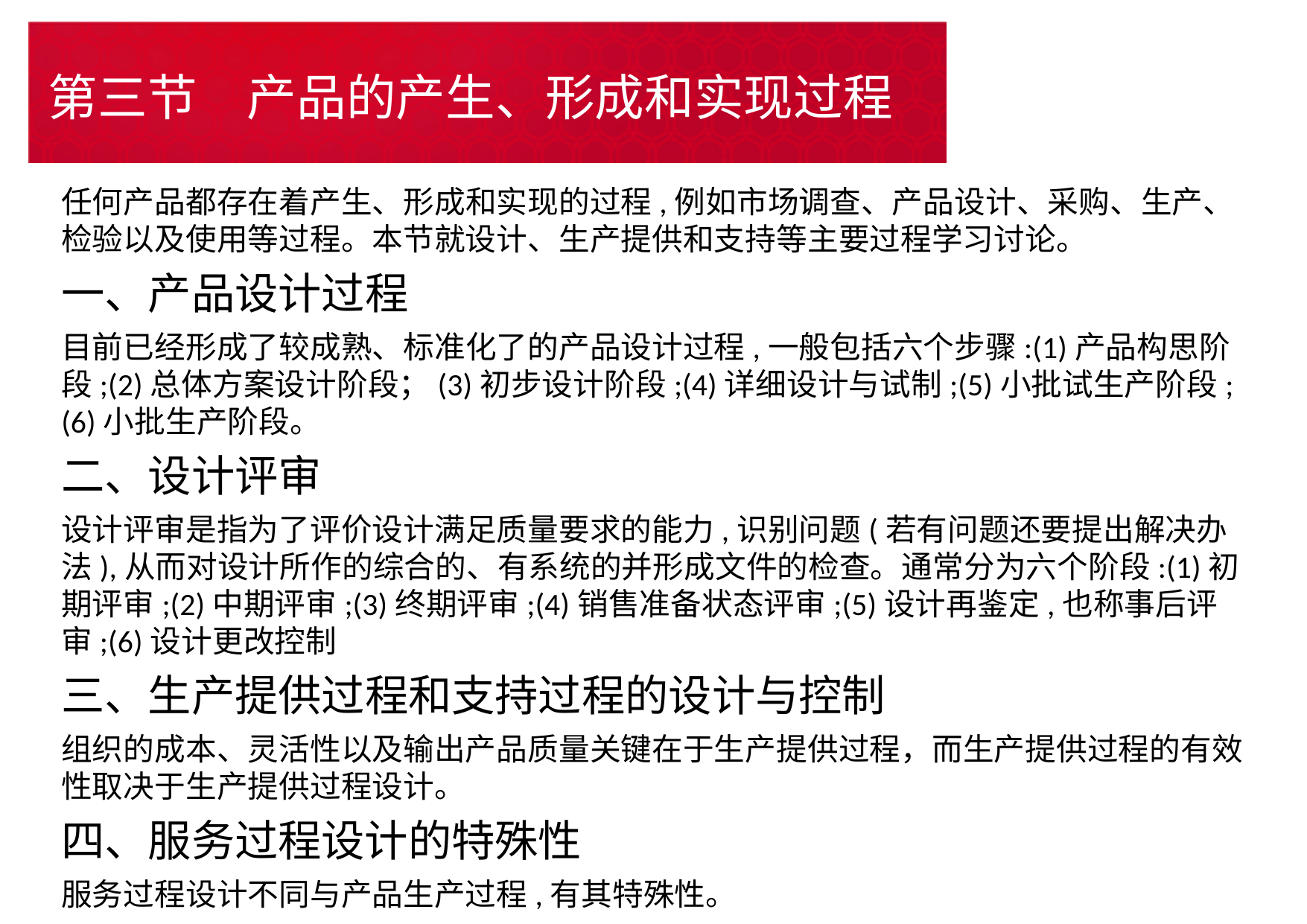

# 第三节　产品的产生、形成和实现过程
任何产品都存在着产生、形成和实现的过程,例如市场调查、产品设计、采购、生产、检验以及使用等过程。本节就设计、生产提供和支持等主要过程学习讨论。
一、产品设计过程
目前已经形成了较成熟、标准化了的产品设计过程,一般包括六个步骤:(1)产品构思阶段;(2)总体方案设计阶段；(3)初步设计阶段;(4)详细设计与试制;(5)小批试生产阶段;(6)小批生产阶段。
二、设计评审
设计评审是指为了评价设计满足质量要求的能力,识别问题(若有问题还要提出解决办法),从而对设计所作的综合的、有系统的并形成文件的检查。通常分为六个阶段:(1)初期评审;(2)中期评审;(3)终期评审;(4)销售准备状态评审;(5)设计再鉴定,也称事后评审;(6)设计更改控制
三、生产提供过程和支持过程的设计与控制
组织的成本、灵活性以及输出产品质量关键在于生产提供过程，而生产提供过程的有效性取决于生产提供过程设计。
四、服务过程设计的特殊性
服务过程设计不同与产品生产过程,有其特殊性。